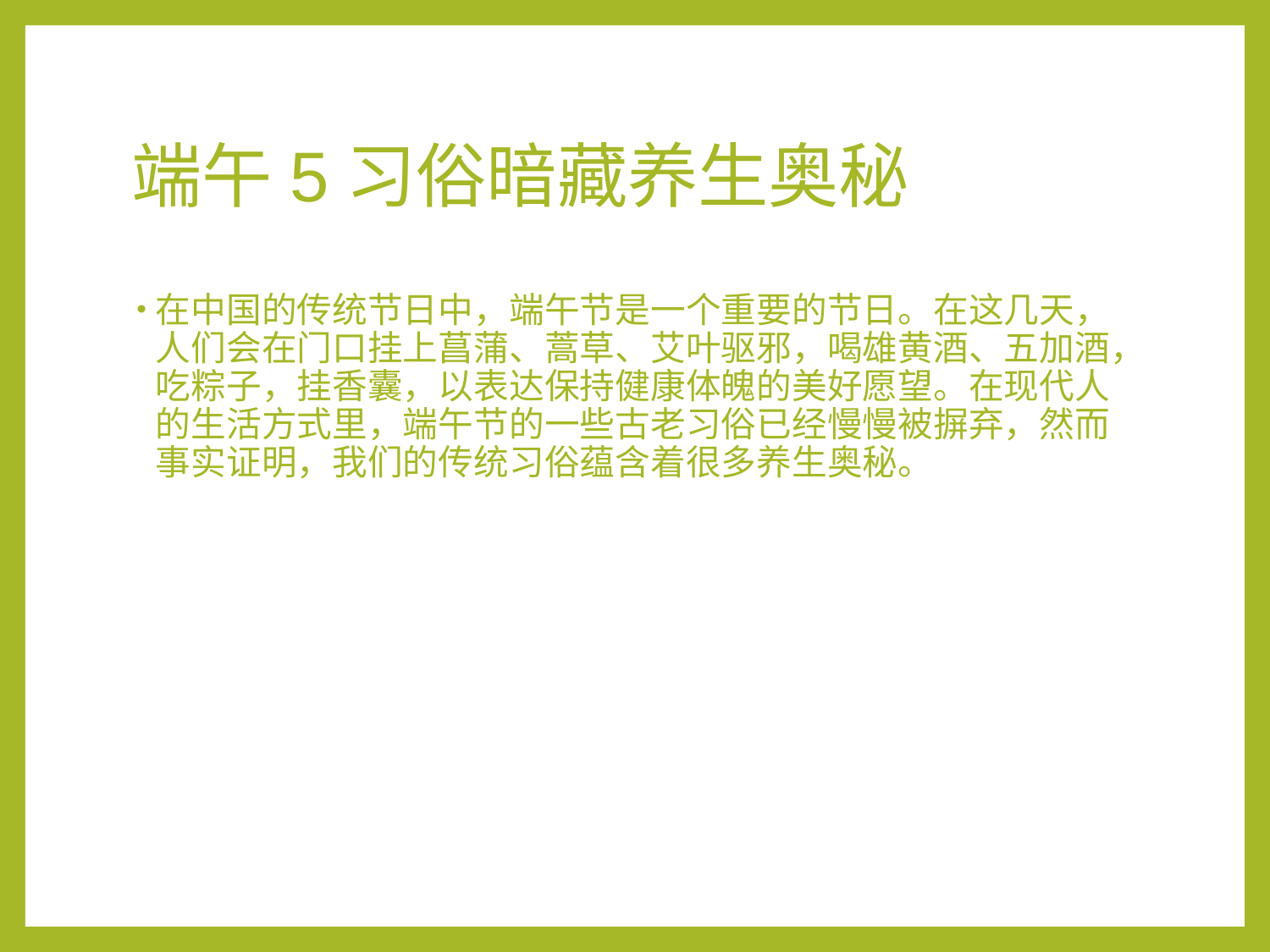

# 端午5习俗暗藏养生奥秘
在中国的传统节日中，端午节是一个重要的节日。在这几天，人们会在门口挂上菖蒲、蒿草、艾叶驱邪，喝雄黄酒、五加酒，吃粽子，挂香囊，以表达保持健康体魄的美好愿望。在现代人的生活方式里，端午节的一些古老习俗已经慢慢被摒弃，然而事实证明，我们的传统习俗蕴含着很多养生奥秘。